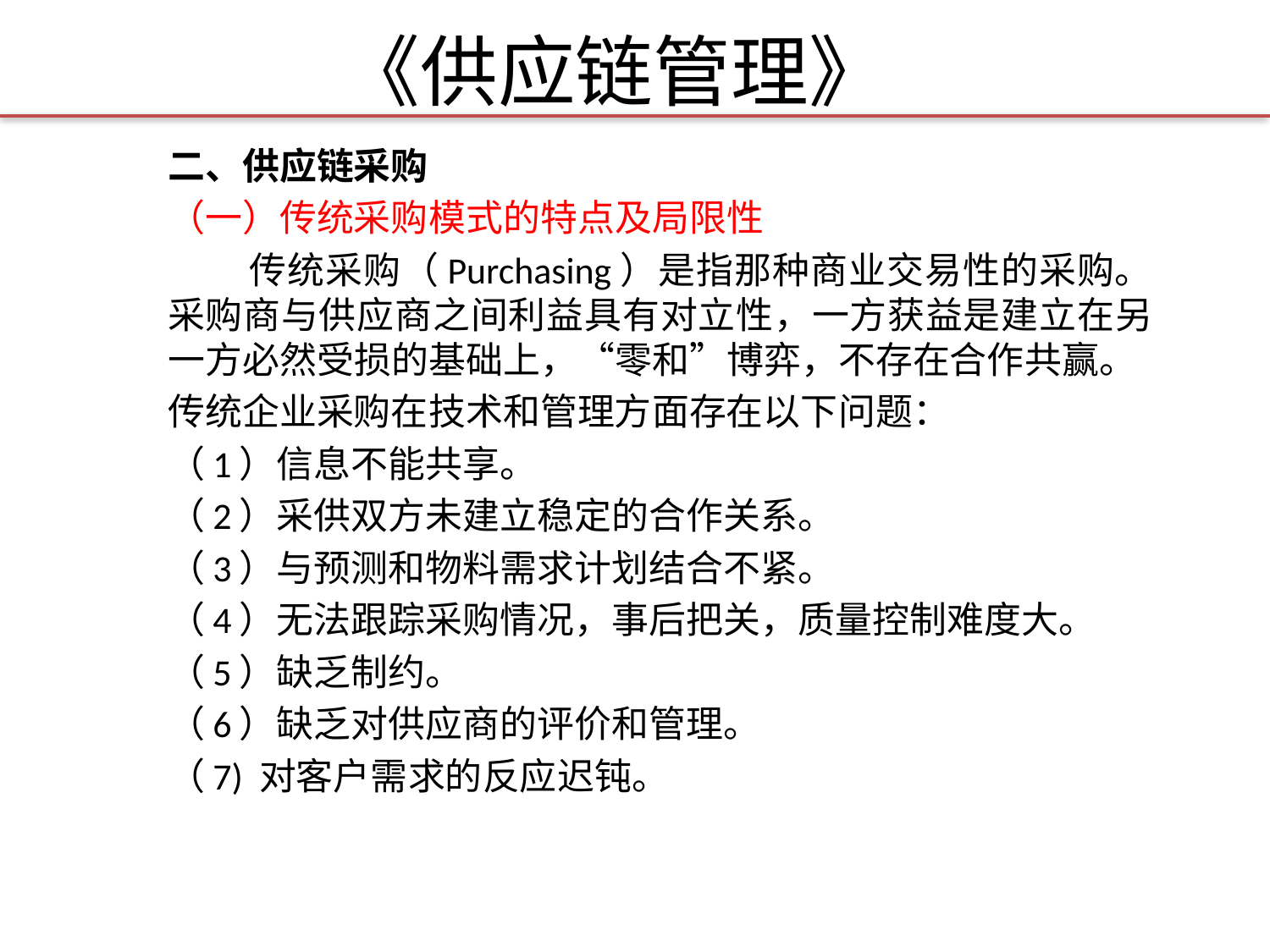

# 《供应链管理》
二、供应链采购
（一）传统采购模式的特点及局限性
        传统采购（Purchasing）是指那种商业交易性的采购。采购商与供应商之间利益具有对立性，一方获益是建立在另一方必然受损的基础上，“零和”博弈，不存在合作共赢。
传统企业采购在技术和管理方面存在以下问题：
（1）信息不能共享。
（2）采供双方未建立稳定的合作关系。
（3）与预测和物料需求计划结合不紧。
（4）无法跟踪采购情况，事后把关，质量控制难度大。
（5）缺乏制约。
（6）缺乏对供应商的评价和管理。
（7) 对客户需求的反应迟钝。